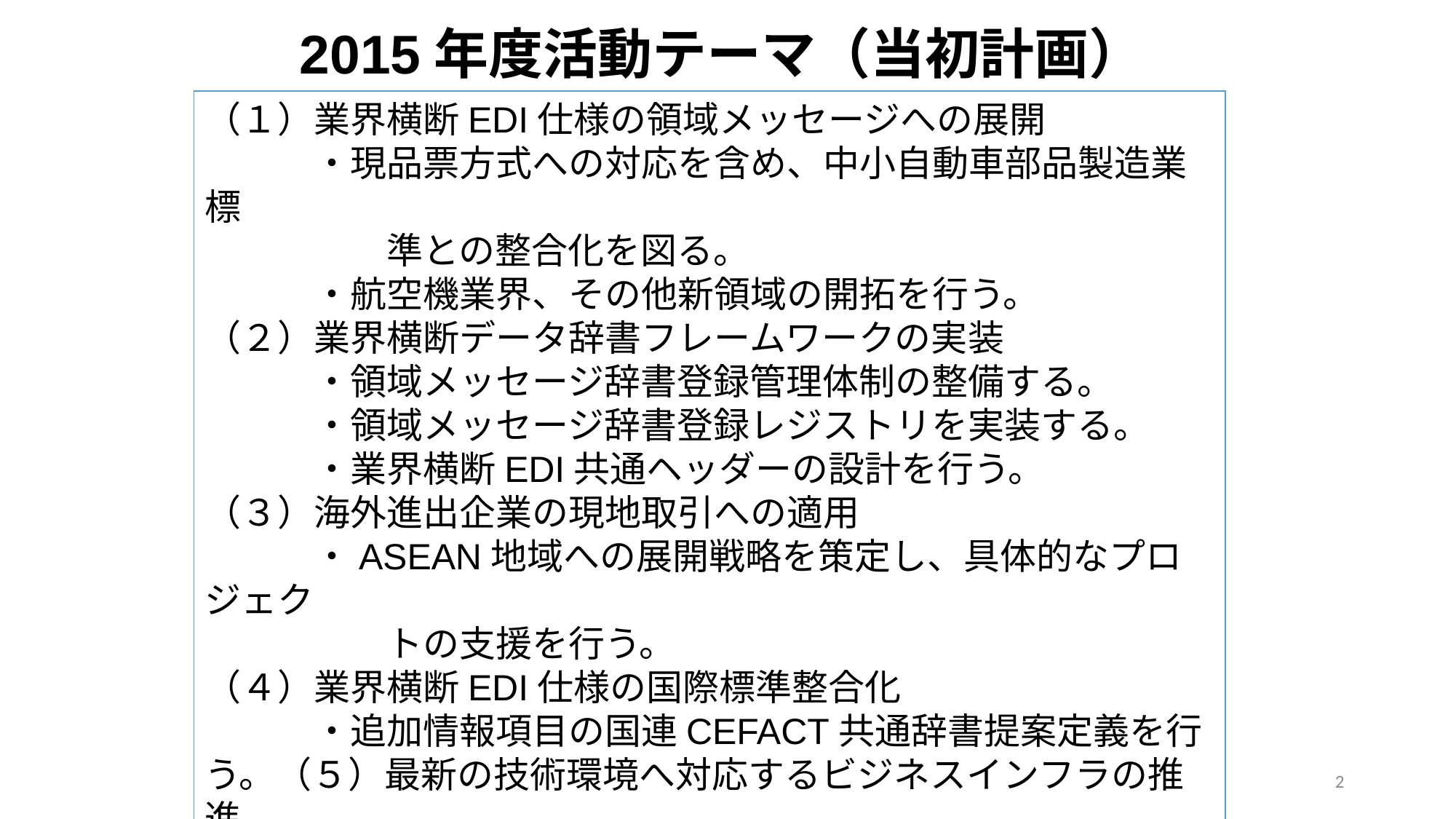

2015年度活動テーマ（当初計画）
（１）業界横断EDI仕様の領域メッセージへの展開
	・現品票方式への対応を含め、中小自動車部品製造業標
　　　　　準との整合化を図る。
	・航空機業界、その他新領域の開拓を行う。
（２）業界横断データ辞書フレームワークの実装
	・領域メッセージ辞書登録管理体制の整備する。
	・領域メッセージ辞書登録レジストリを実装する。
	・業界横断EDI共通ヘッダーの設計を行う。
（３）海外進出企業の現地取引への適用
	・ASEAN地域への展開戦略を策定し、具体的なプロジェク
　　　　　トの支援を行う。
（４）業界横断EDI仕様の国際標準整合化
	・追加情報項目の国連CEFACT共通辞書提案定義を行う。（５）最新の技術環境へ対応するビジネスインフラの推進
	・電子署名付XML埋め込みPDF-EDIの実証を推進する。
	・IOTに対応するビジネスインフラの研究を行う。
2